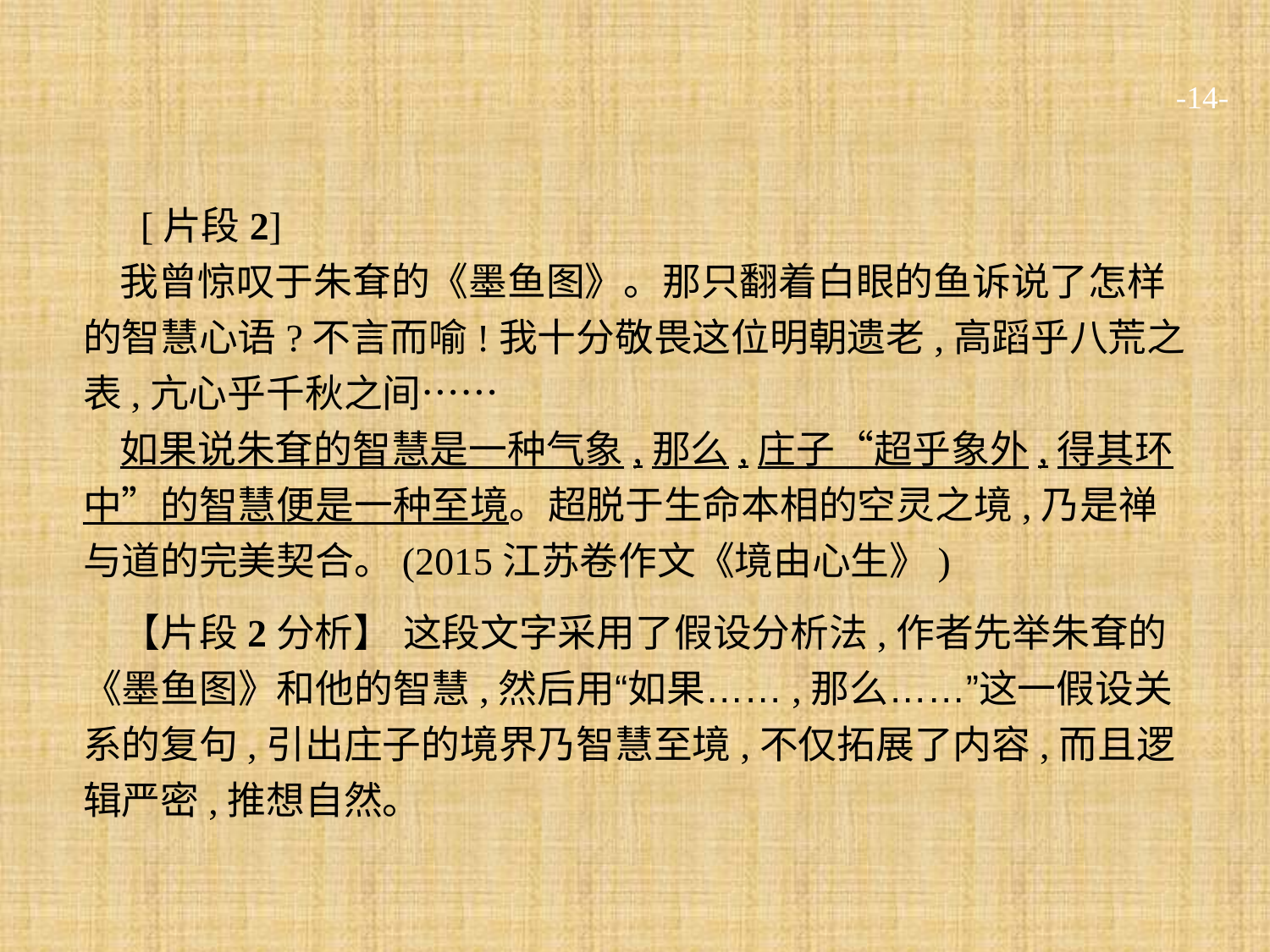

-14-
  [片段2]
我曾惊叹于朱耷的《墨鱼图》。那只翻着白眼的鱼诉说了怎样的智慧心语?不言而喻!我十分敬畏这位明朝遗老,高蹈乎八荒之表,亢心乎千秋之间……
如果说朱耷的智慧是一种气象,那么,庄子“超乎象外,得其环中”的智慧便是一种至境。超脱于生命本相的空灵之境,乃是禅与道的完美契合。(2015江苏卷作文《境由心生》)
【片段2分析】 这段文字采用了假设分析法,作者先举朱耷的《墨鱼图》和他的智慧,然后用“如果……,那么……”这一假设关系的复句,引出庄子的境界乃智慧至境,不仅拓展了内容,而且逻辑严密,推想自然。